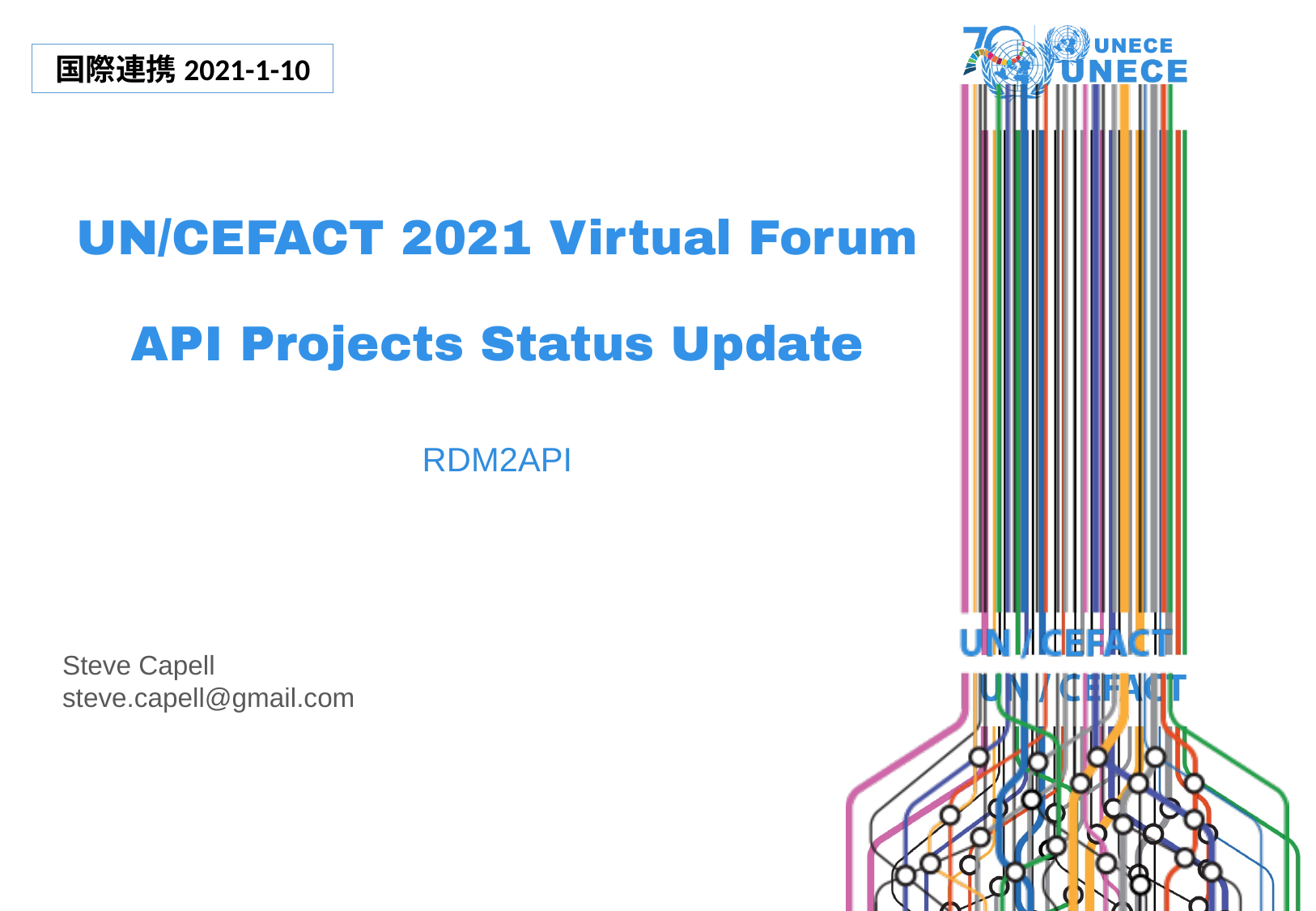

国際連携2021-1-10
# UN/CEFACT 2021 Virtual Forum API Projects Status Update
RDM2API
Steve Capell
steve.capell@gmail.com